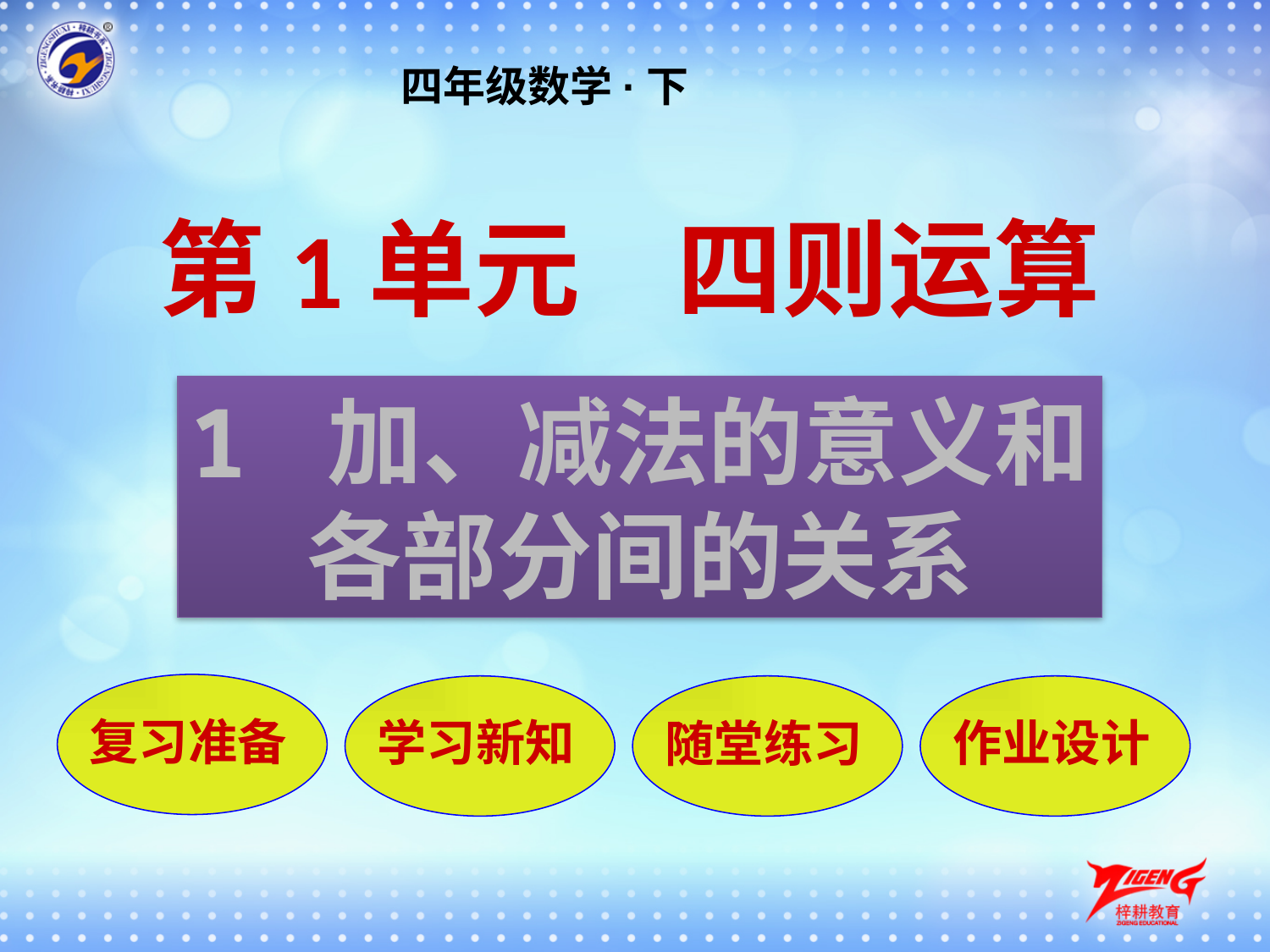

四年级数学·下
第1单元    四则运算
1 加、减法的意义和
各部分间的关系

复习准备

学习新知

随堂练习

作业设计